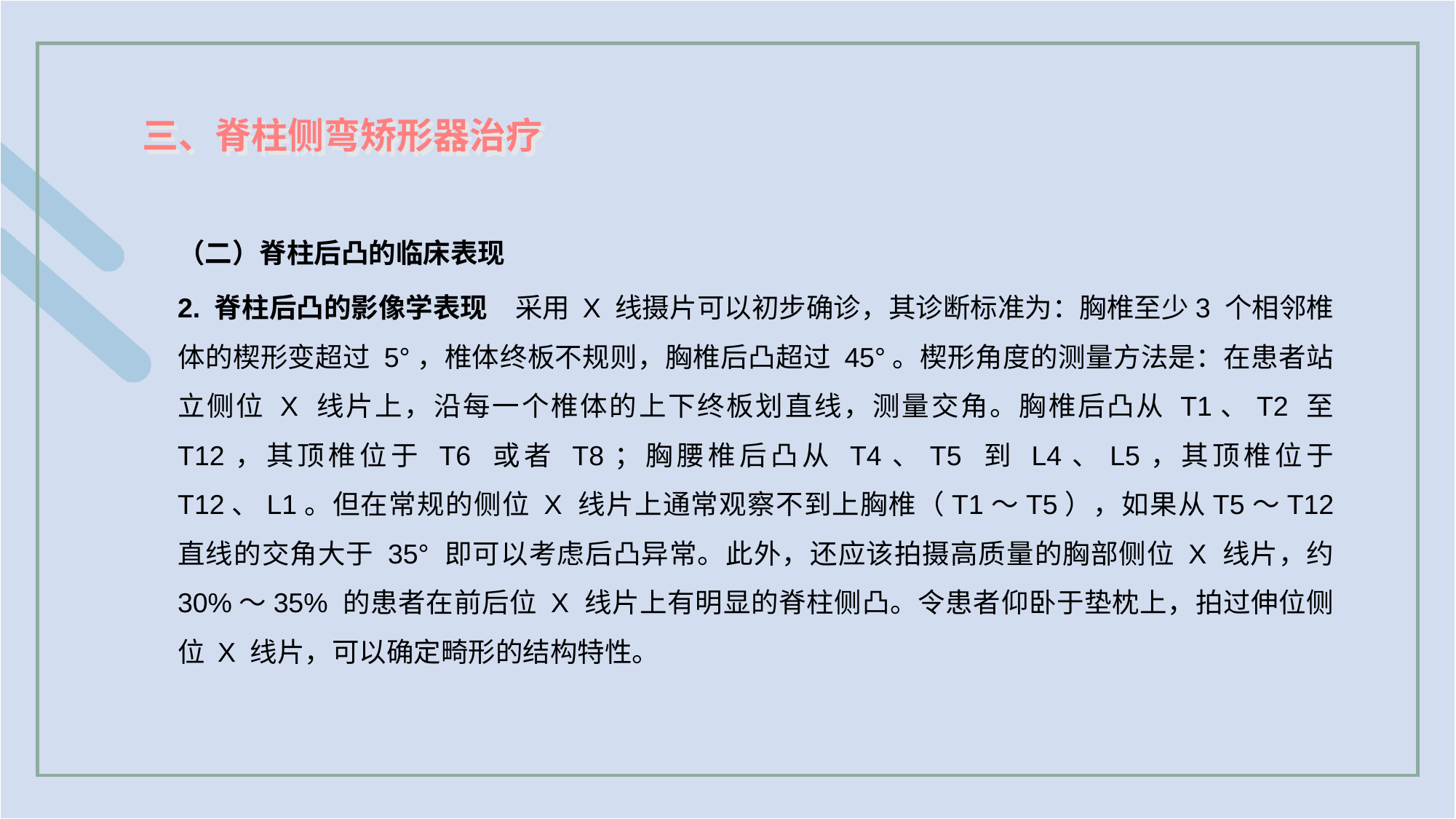

三、脊柱侧弯矫形器治疗
（二）脊柱后凸的临床表现
2. 脊柱后凸的影像学表现　采用 X 线摄片可以初步确诊，其诊断标准为：胸椎至少3 个相邻椎体的楔形变超过 5°，椎体终板不规则，胸椎后凸超过 45°。楔形角度的测量方法是：在患者站立侧位 X 线片上，沿每一个椎体的上下终板划直线，测量交角。胸椎后凸从 T1、T2 至 T12，其顶椎位于 T6 或者 T8；胸腰椎后凸从 T4、T5 到 L4、L5，其顶椎位于 T12、L1。但在常规的侧位 X 线片上通常观察不到上胸椎（T1～T5），如果从T5～T12 直线的交角大于 35° 即可以考虑后凸异常。此外，还应该拍摄高质量的胸部侧位 X 线片，约 30%～35% 的患者在前后位 X 线片上有明显的脊柱侧凸。令患者仰卧于垫枕上，拍过伸位侧位 X 线片，可以确定畸形的结构特性。